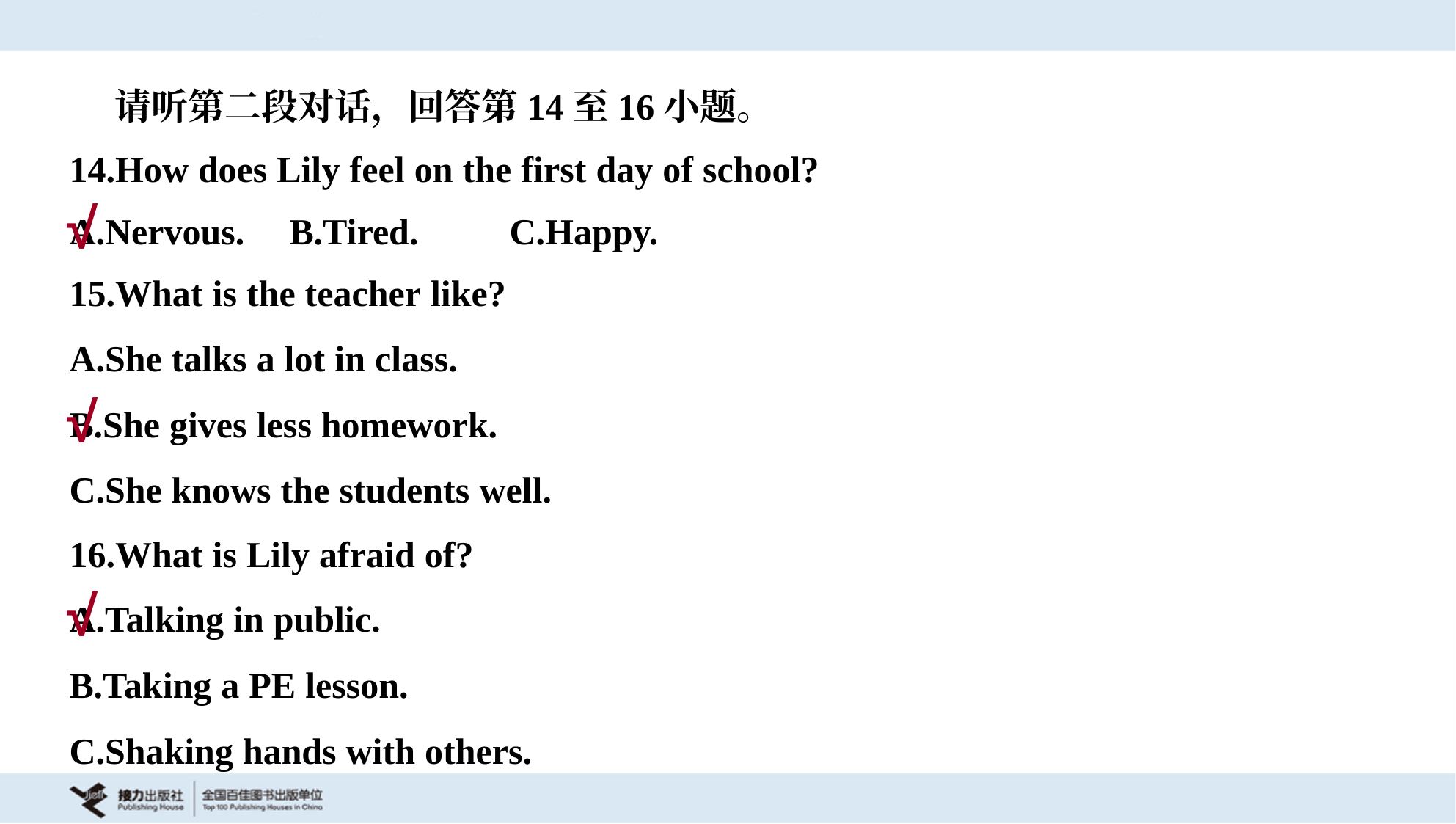

请听第二段对话，回答第14至16小题。
14.How does Lily feel on the first day of school?
A.Nervous.	B.Tired.	C.Happy.
√
15.What is the teacher like?
A.She talks a lot in class.
B.She gives less homework.
C.She knows the students well.
√
16.What is Lily afraid of?
A.Talking in public.
B.Taking a PE lesson.
C.Shaking hands with others.
√